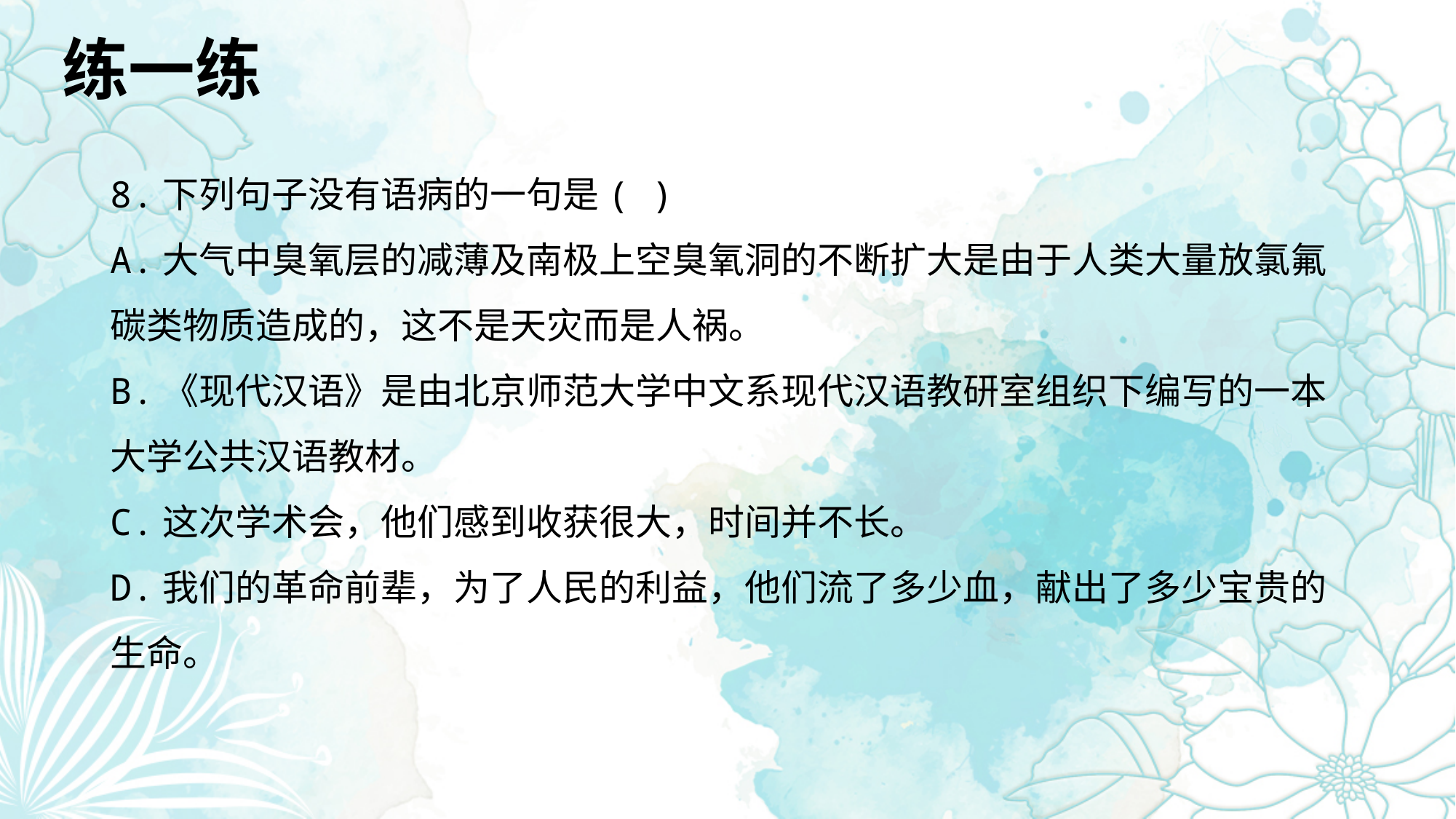

练一练
8.下列句子没有语病的一句是( )
A.大气中臭氧层的减薄及南极上空臭氧洞的不断扩大是由于人类大量放氯氟碳类物质造成的，这不是天灾而是人祸。
B.《现代汉语》是由北京师范大学中文系现代汉语教研室组织下编写的一本大学公共汉语教材。
C.这次学术会，他们感到收获很大，时间并不长。
D.我们的革命前辈，为了人民的利益，他们流了多少血，献出了多少宝贵的生命。